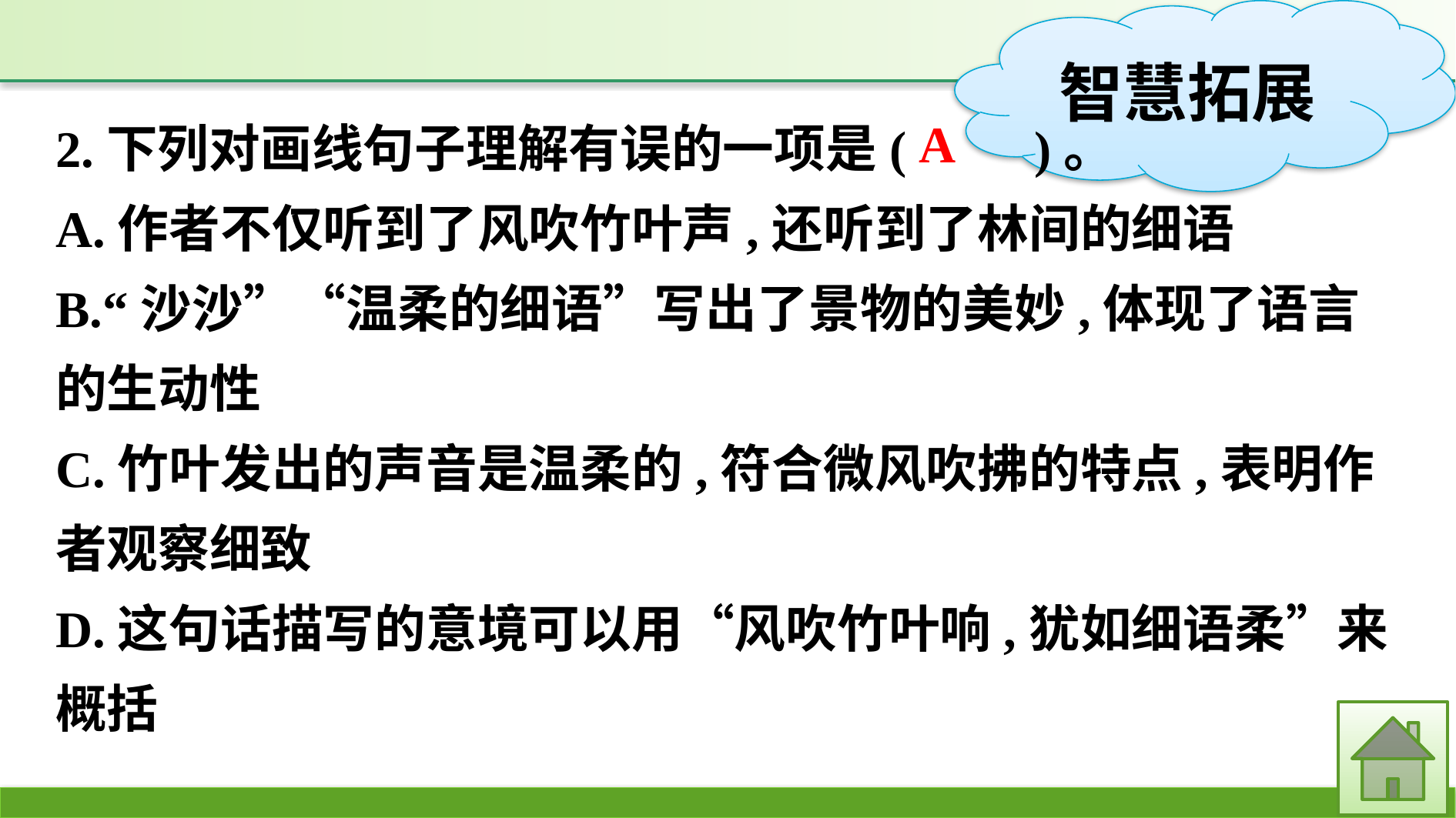

2.下列对画线句子理解有误的一项是(　　)。
A.作者不仅听到了风吹竹叶声,还听到了林间的细语
B.“沙沙”“温柔的细语”写出了景物的美妙,体现了语言的生动性
C.竹叶发出的声音是温柔的,符合微风吹拂的特点,表明作者观察细致
D.这句话描写的意境可以用“风吹竹叶响,犹如细语柔”来概括
A